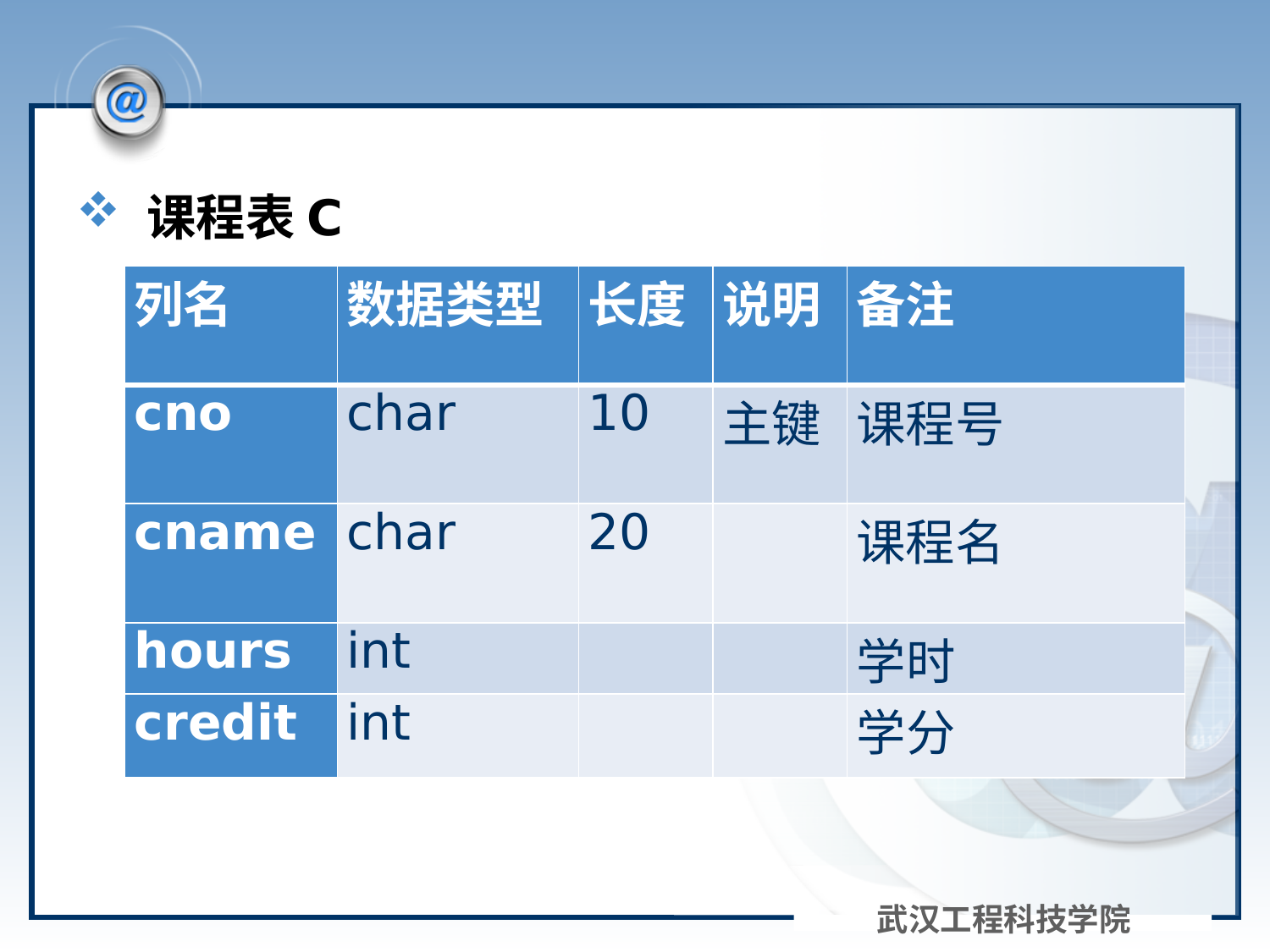

#
 课程表C
| 列名 | 数据类型 | 长度 | 说明 | 备注 |
| --- | --- | --- | --- | --- |
| cno | char | 10 | 主键 | 课程号 |
| cname | char | 20 |  | 课程名 |
| hours | int |  |  | 学时 |
| credit | int |  |  | 学分 |
武汉工程科技学院